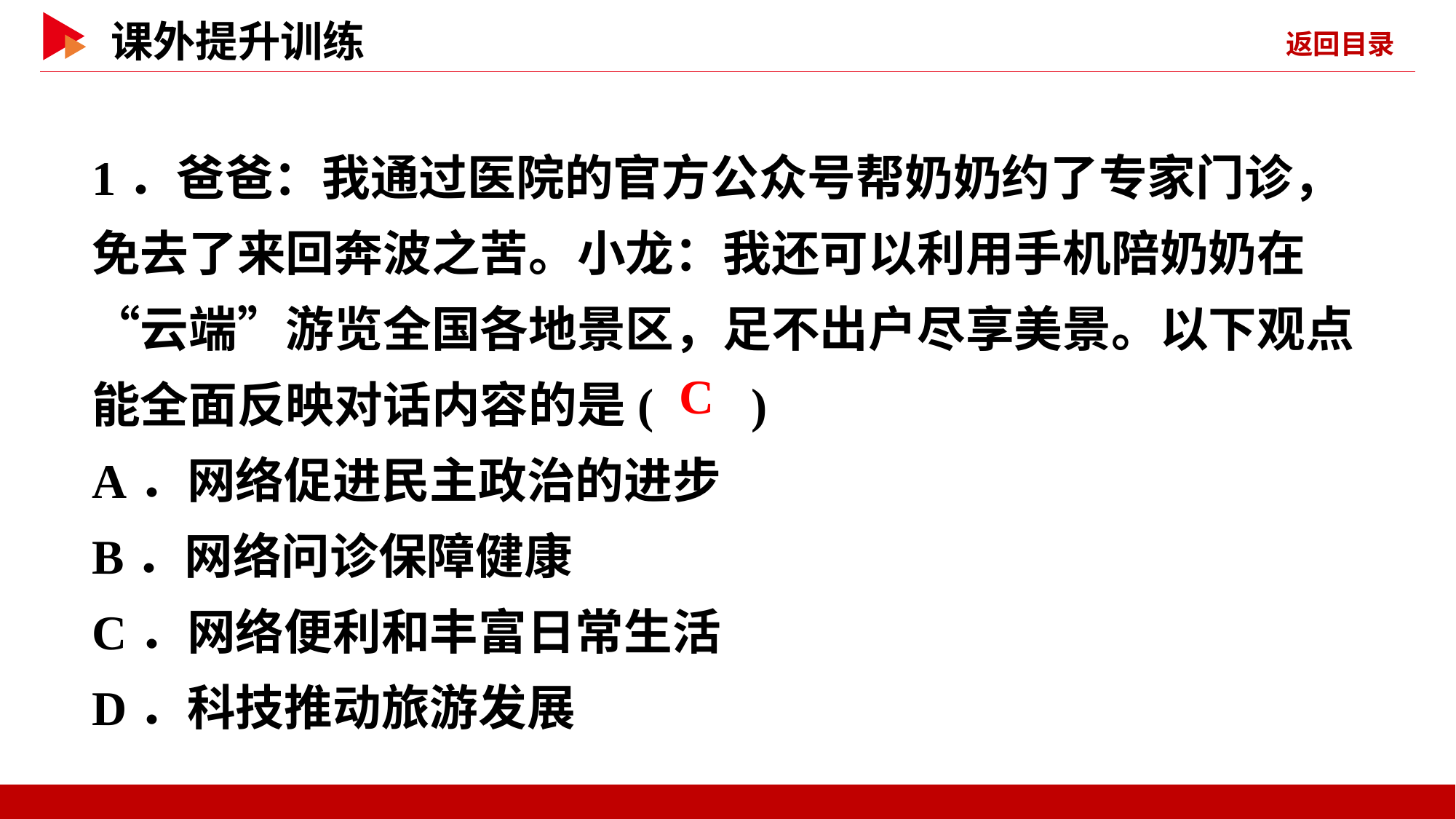

1．爸爸：我通过医院的官方公众号帮奶奶约了专家门诊，免去了来回奔波之苦。小龙：我还可以利用手机陪奶奶在“云端”游览全国各地景区，足不出户尽享美景。以下观点能全面反映对话内容的是(        )
A．网络促进民主政治的进步
B．网络问诊保障健康
C．网络便利和丰富日常生活
D．科技推动旅游发展
   C